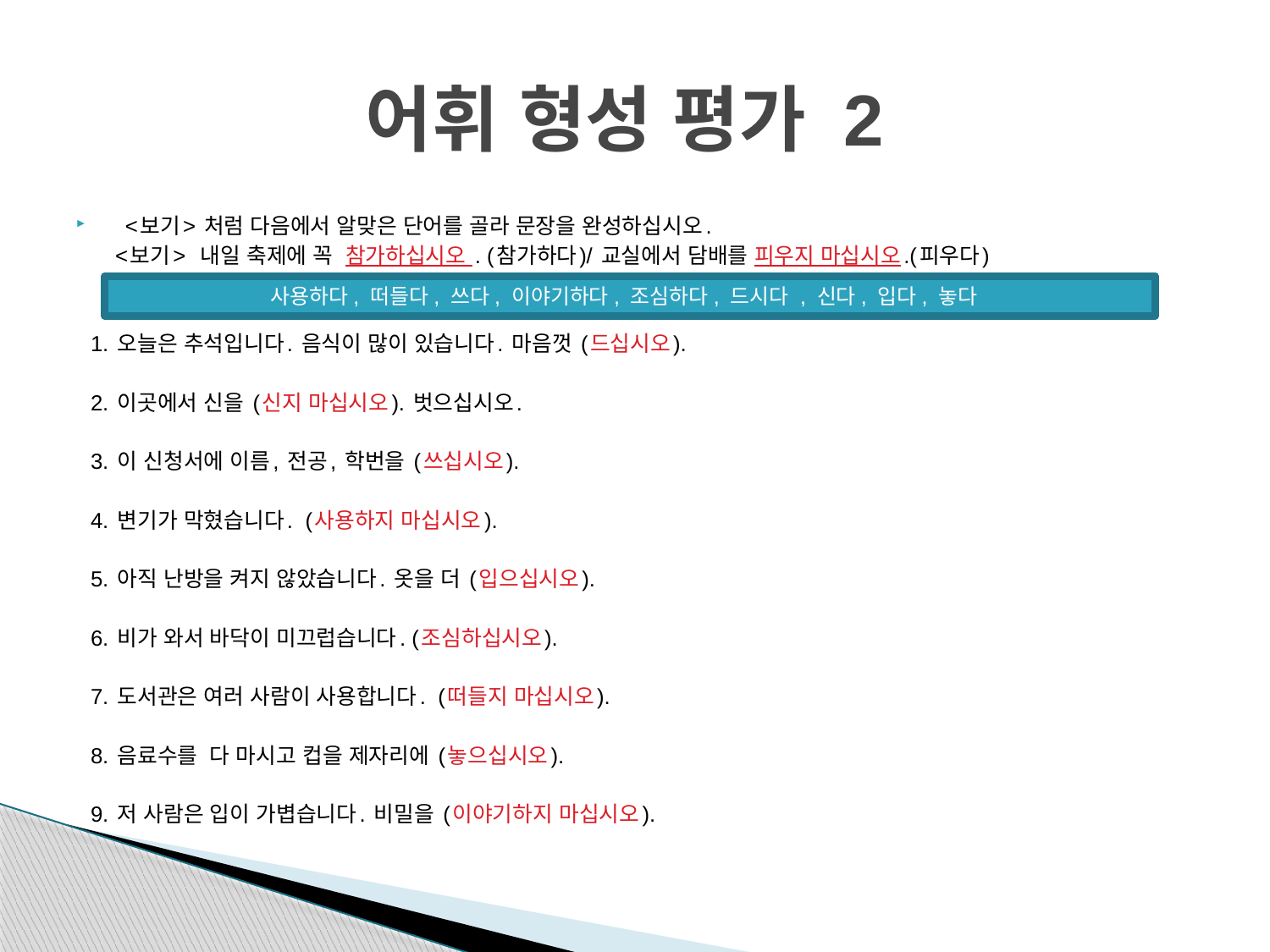

# 어휘 형성 평가 2
<보기> 처럼 다음에서 알맞은 단어를 골라 문장을 완성하십시오.
    <보기>  내일 축제에 꼭  참가하십시오 . (참가하다)/ 교실에서 담배를 피우지 마십시오.(피우다)

1. 오늘은 추석입니다. 음식이 많이 있습니다. 마음껏 (드십시오).

2. 이곳에서 신을 (신지 마십시오). 벗으십시오.

3. 이 신청서에 이름, 전공, 학번을 (쓰십시오).

4. 변기가 막혔습니다.  (사용하지 마십시오).

5. 아직 난방을 켜지 않았습니다. 옷을 더 (입으십시오).

6. 비가 와서 바닥이 미끄럽습니다. (조심하십시오).

7. 도서관은 여러 사람이 사용합니다.  (떠들지 마십시오).

8. 음료수를  다 마시고 컵을 제자리에 (놓으십시오).

9. 저 사람은 입이 가볍습니다. 비밀을 (이야기하지 마십시오).
사용하다, 떠들다, 쓰다, 이야기하다, 조심하다, 드시다 , 신다, 입다, 놓다